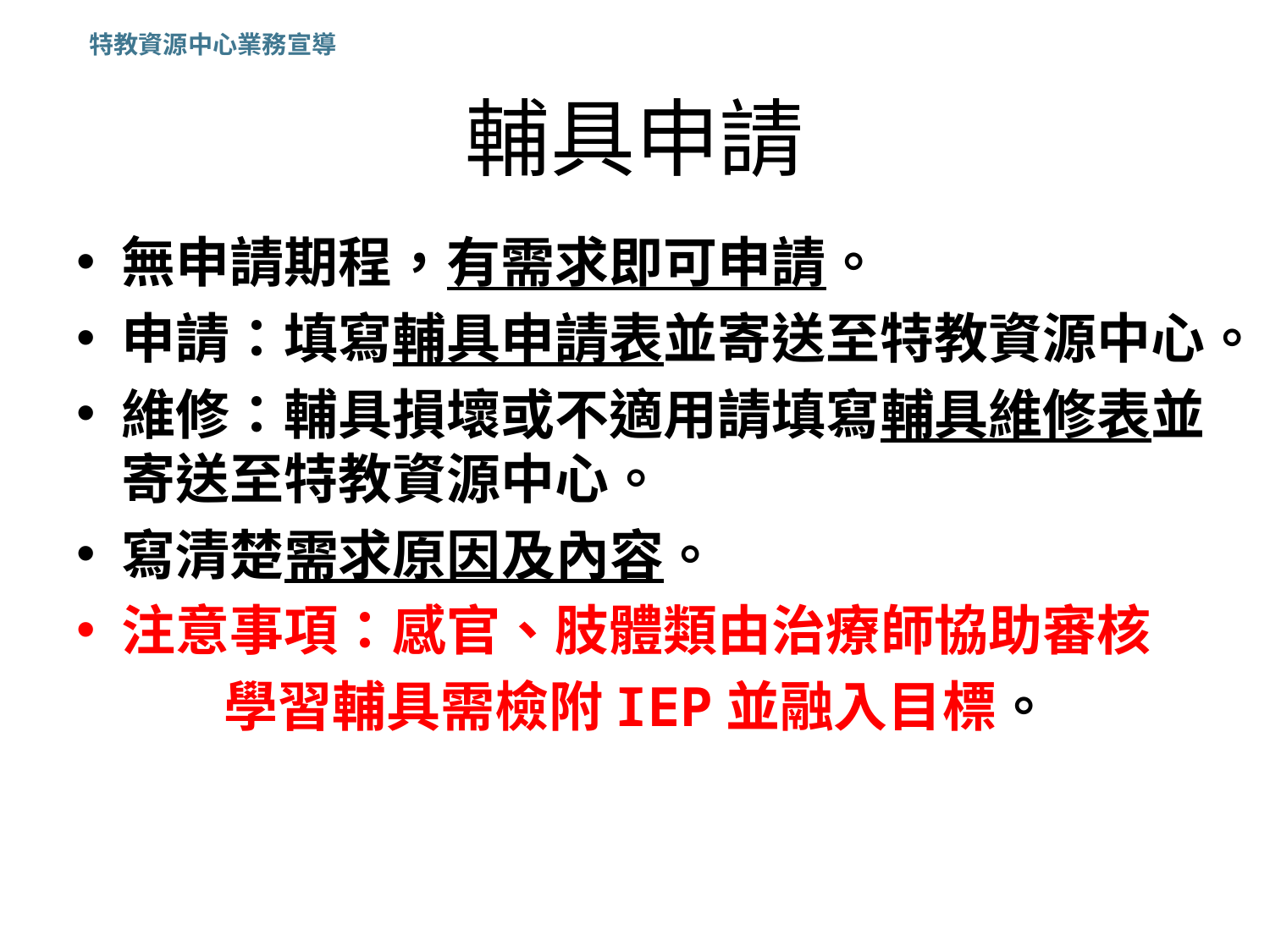

特教資源中心業務宣導
輔具申請
無申請期程，有需求即可申請。
申請：填寫輔具申請表並寄送至特教資源中心。
維修：輔具損壞或不適用請填寫輔具維修表並寄送至特教資源中心。
寫清楚需求原因及內容。
注意事項：感官、肢體類由治療師協助審核
           學習輔具需檢附IEP並融入目標。